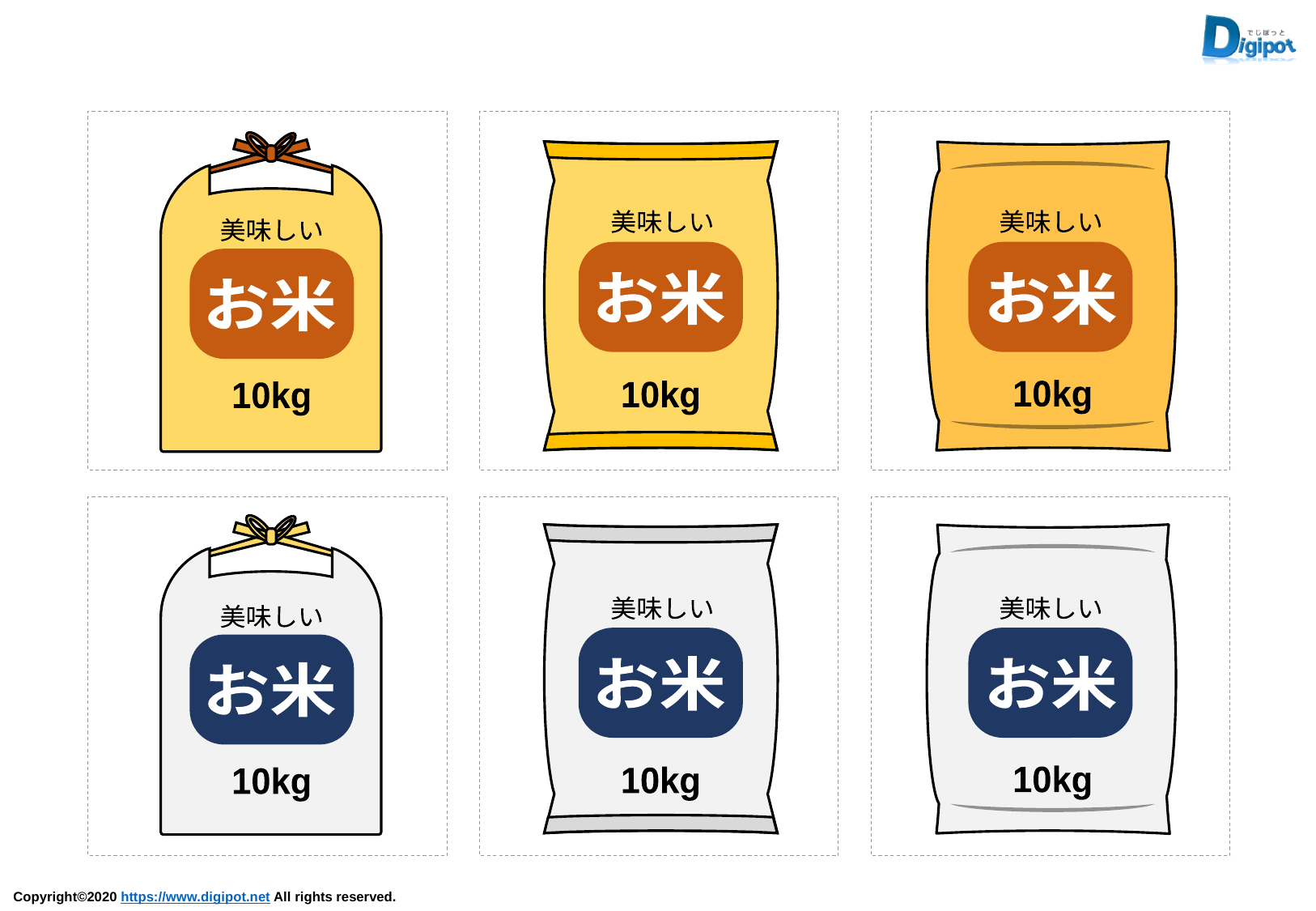

美味しい

お米
10kg

美味しい

お米
10kg

美味しい

お米
10kg

美味しい

お米
10kg

美味しい

お米
10kg

美味しい

お米
10kg